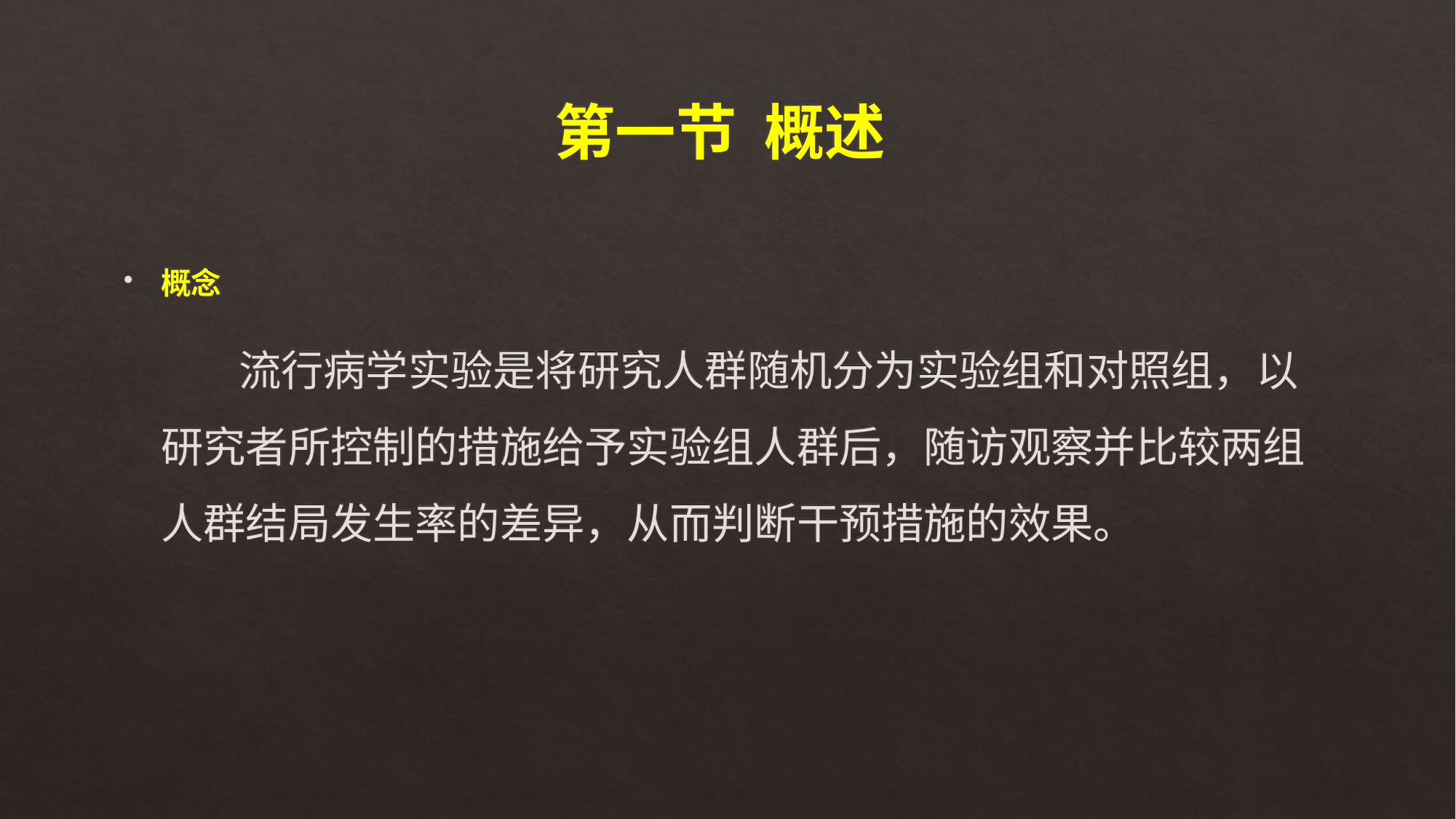

# 第一节  概述

概念
           流行病学实验是将研究人群随机分为实验组和对照组，以研究者所控制的措施给予实验组人群后，随访观察并比较两组人群结局发生率的差异，从而判断干预措施的效果。